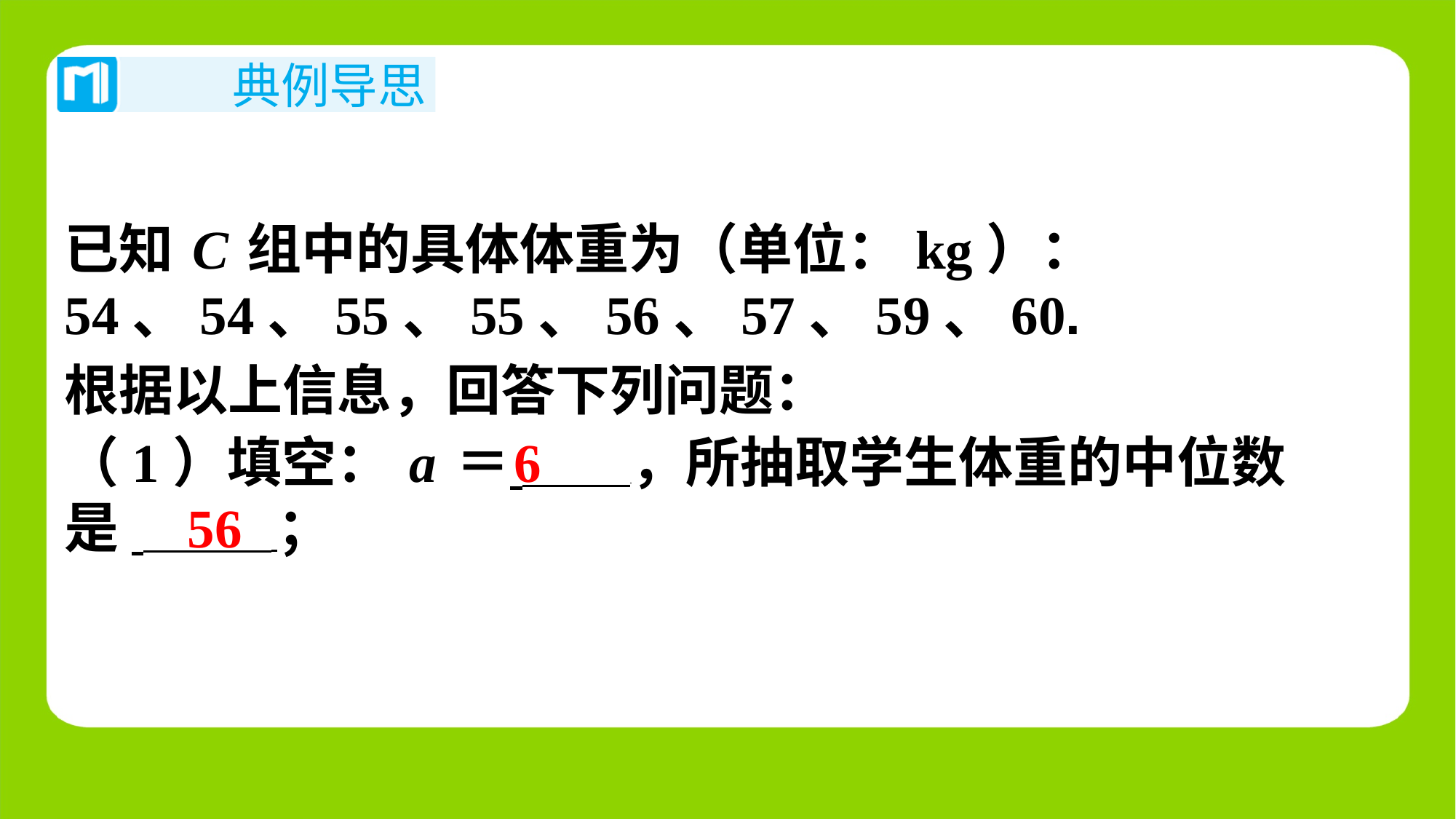

已知C组中的具体体重为（单位：kg）：
54、54、55、55、56、57、59、60.
根据以上信息，回答下列问题：
6
（1）填空：a＝                  ，所抽取学生体重的中位数
是                      ⁠；
56